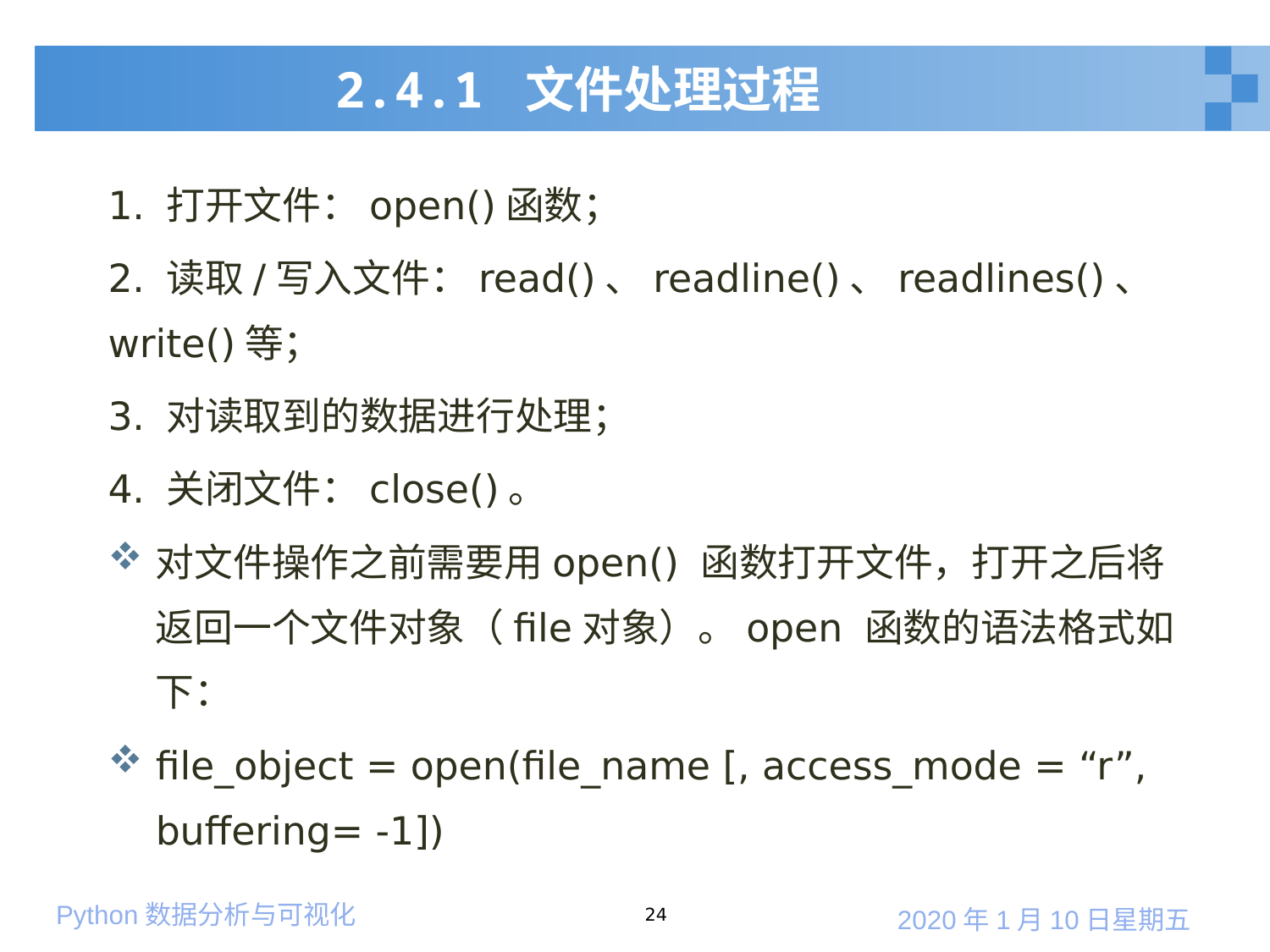

# 2.4.1 文件处理过程
1. 打开文件：open()函数；
2. 读取/写入文件：read()、readline()、readlines()、write()等；
3. 对读取到的数据进行处理；
4. 关闭文件：close()。
对文件操作之前需要用open() 函数打开文件，打开之后将返回一个文件对象（file对象）。open 函数的语法格式如下：
file_object = open(file_name [, access_mode = “r”, buffering= -1])

24
2020年1月10日星期五